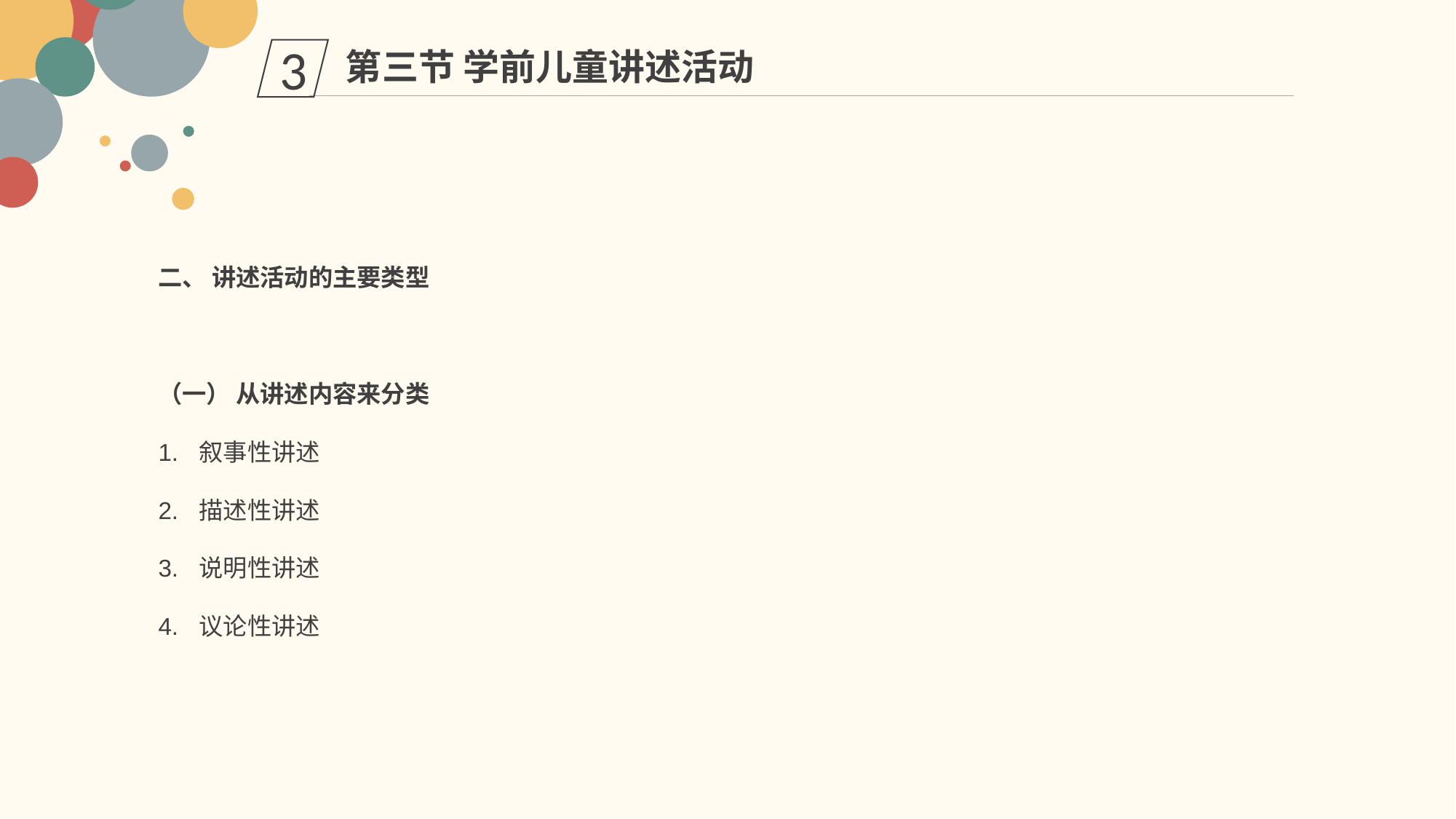

第三节 学前儿童讲述活动
3
二、 讲述活动的主要类型

（一） 从讲述内容来分类
叙事性讲述
描述性讲述
说明性讲述
议论性讲述